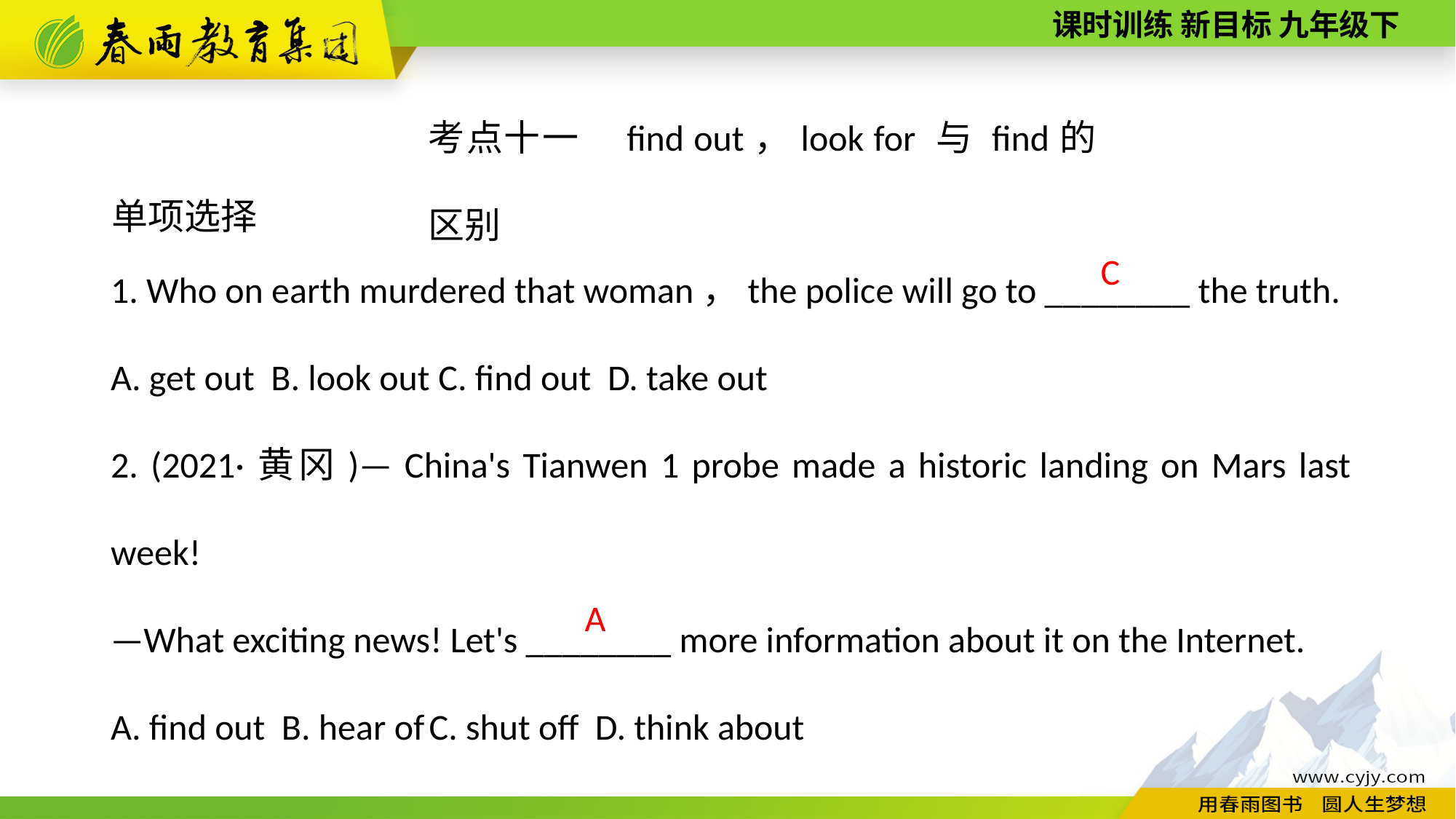

考点十一　find out，look for 与 find的区别
单项选择
1. Who on earth murdered that woman，the police will go to ________ the truth.
A. get out  B. look out  C. find out  D. take out
2. (2021·黄冈)— China's Tianwen 1 probe made a historic landing on Mars last week!
—What exciting news! Let's ________ more information about it on the Internet.
A. find out  B. hear of C. shut off  D. think about
C
A